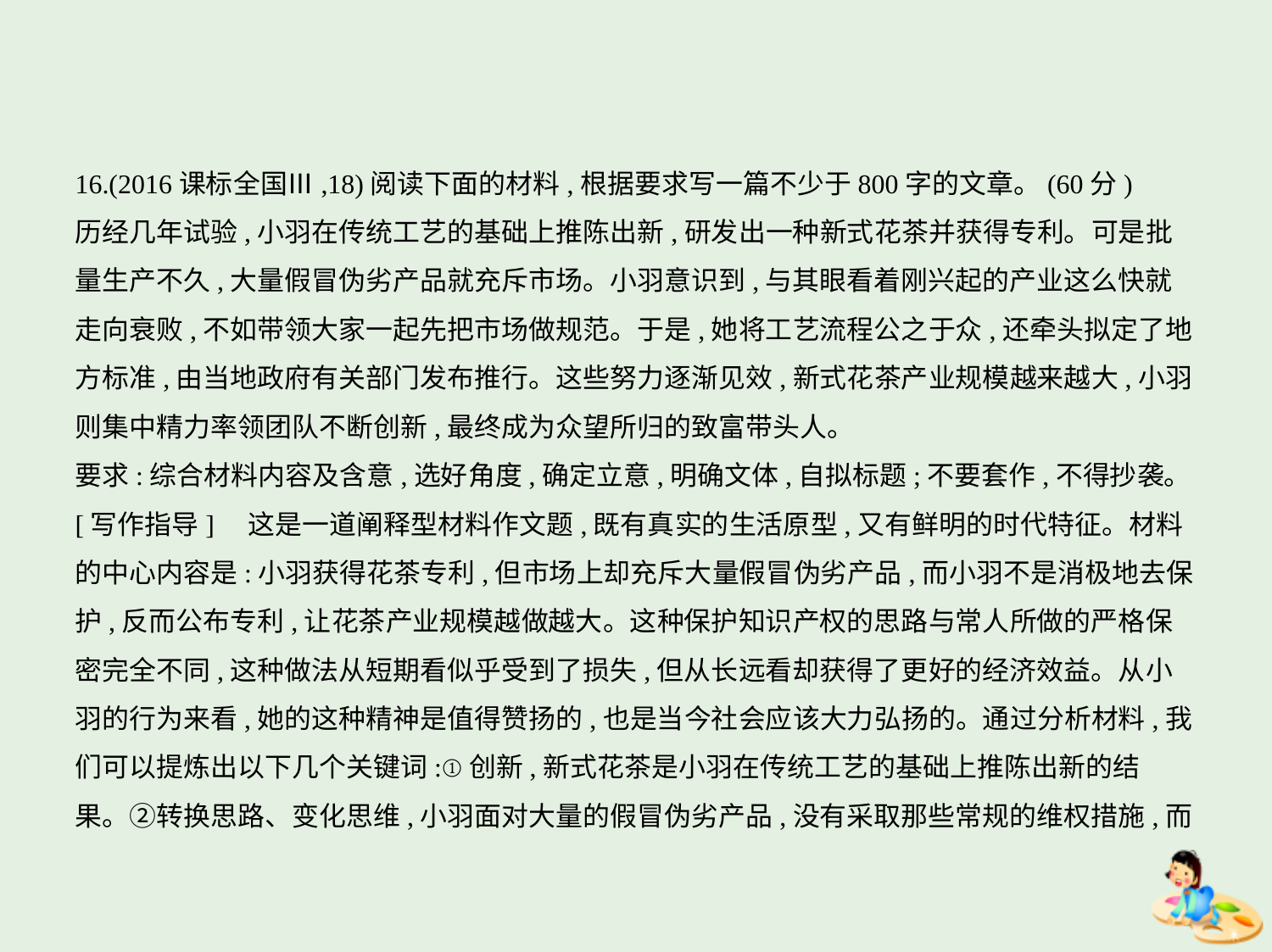

16.(2016课标全国Ⅲ,18)阅读下面的材料,根据要求写一篇不少于800字的文章。(60分)
历经几年试验,小羽在传统工艺的基础上推陈出新,研发出一种新式花茶并获得专利。可是批
量生产不久,大量假冒伪劣产品就充斥市场。小羽意识到,与其眼看着刚兴起的产业这么快就
走向衰败,不如带领大家一起先把市场做规范。于是,她将工艺流程公之于众,还牵头拟定了地
方标准,由当地政府有关部门发布推行。这些努力逐渐见效,新式花茶产业规模越来越大,小羽
则集中精力率领团队不断创新,最终成为众望所归的致富带头人。
要求:综合材料内容及含意,选好角度,确定立意,明确文体,自拟标题;不要套作,不得抄袭。
[写作指导]　这是一道阐释型材料作文题,既有真实的生活原型,又有鲜明的时代特征。材料
的中心内容是:小羽获得花茶专利,但市场上却充斥大量假冒伪劣产品,而小羽不是消极地去保
护,反而公布专利,让花茶产业规模越做越大。这种保护知识产权的思路与常人所做的严格保
密完全不同,这种做法从短期看似乎受到了损失,但从长远看却获得了更好的经济效益。从小
羽的行为来看,她的这种精神是值得赞扬的,也是当今社会应该大力弘扬的。通过分析材料,我
们可以提炼出以下几个关键词:①创新,新式花茶是小羽在传统工艺的基础上推陈出新的结
果。②转换思路、变化思维,小羽面对大量的假冒伪劣产品,没有采取那些常规的维权措施,而